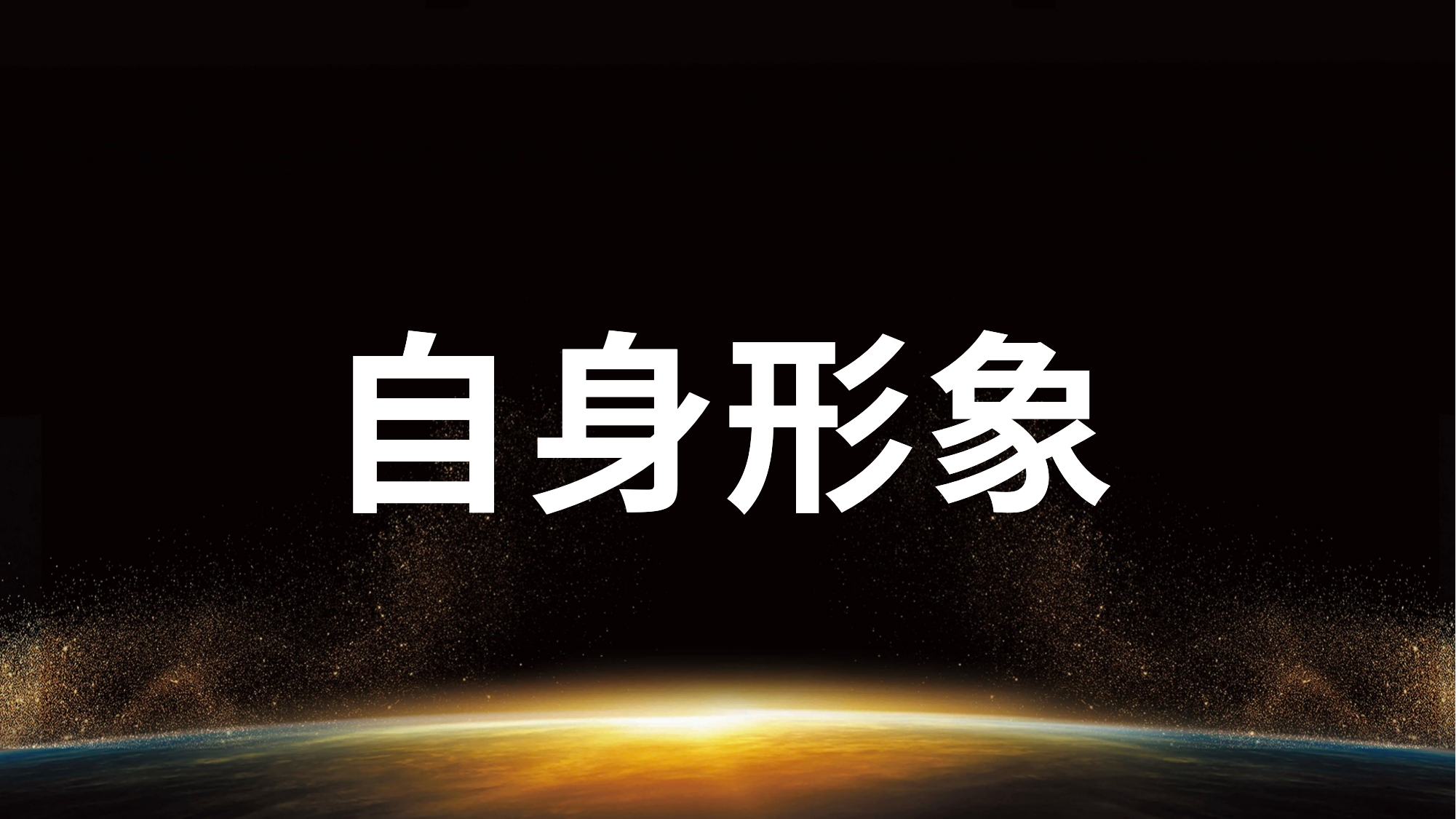

自
自
身
身
形
形
象
象